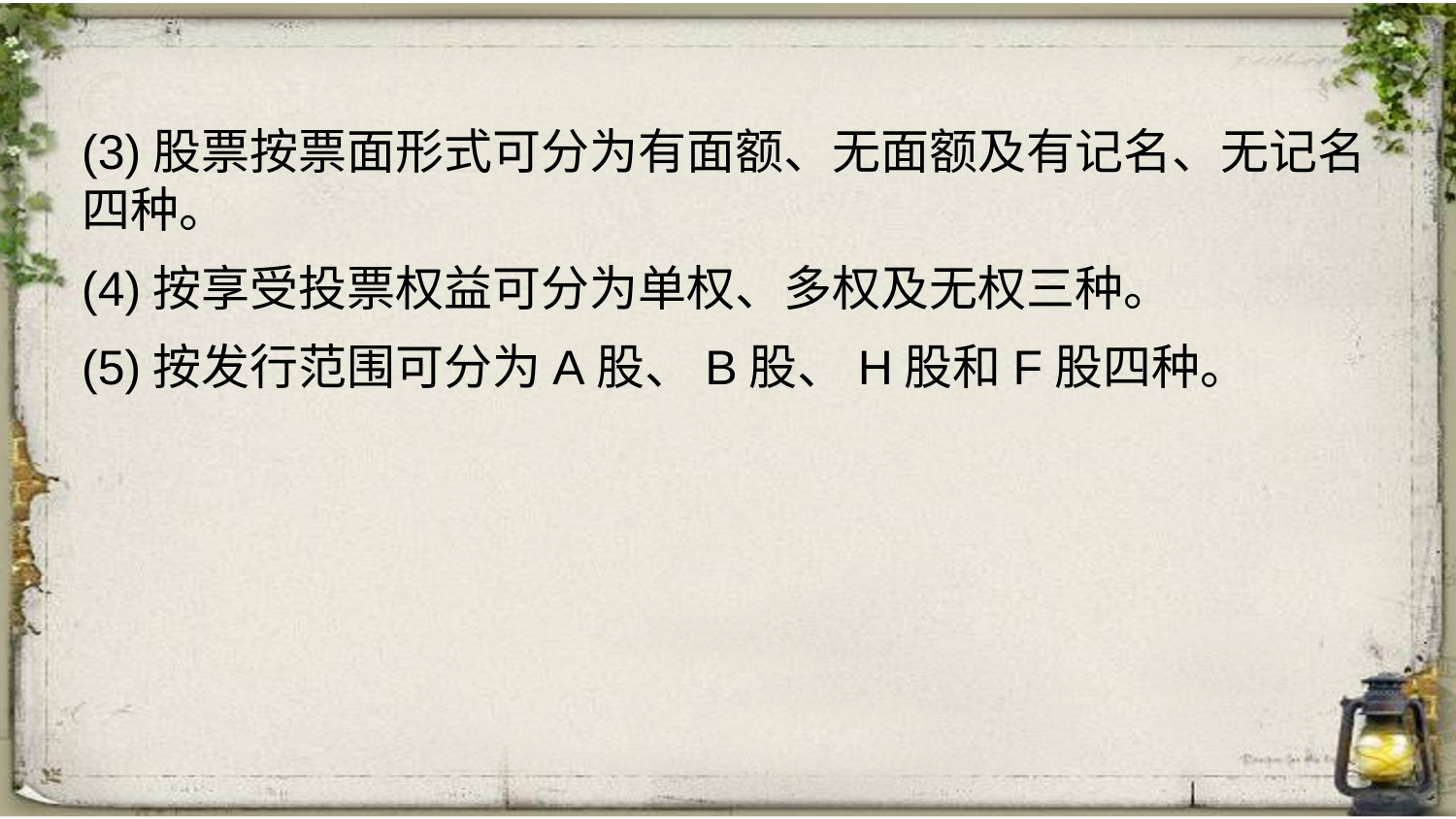

(3)股票按票面形式可分为有面额、无面额及有记名、无记名四种。
(4)按享受投票权益可分为单权、多权及无权三种。
(5)按发行范围可分为A股、B股、H股和F股四种。